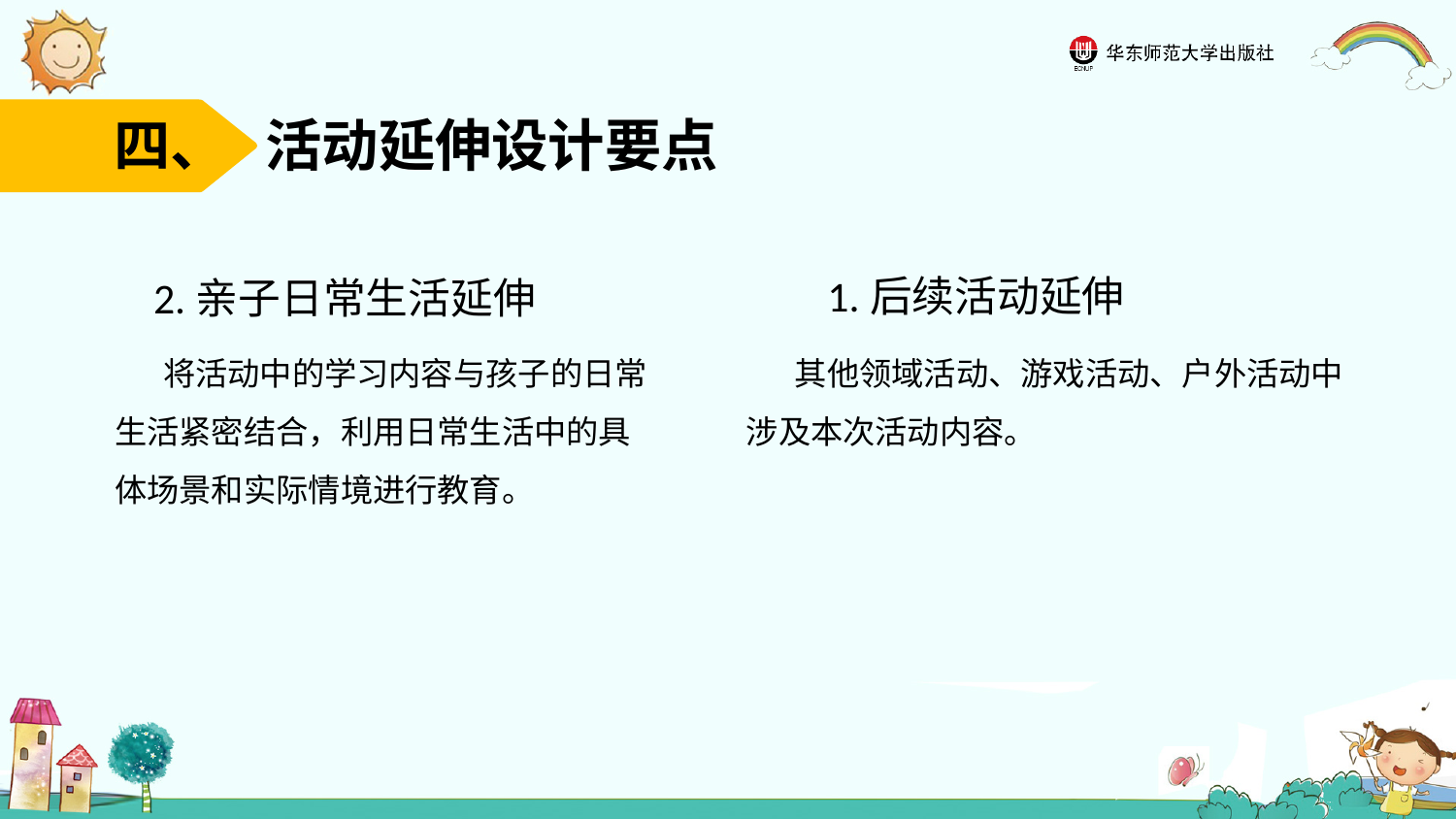

四、   活动延伸设计要点

将活动中的学习内容与孩子的日常生活紧密结合，利用日常生活中的具体场景和实际情境进行教育。
2.亲子日常生活延伸
1.后续活动延伸
其他领域活动、游戏活动、户外活动中涉及本次活动内容。